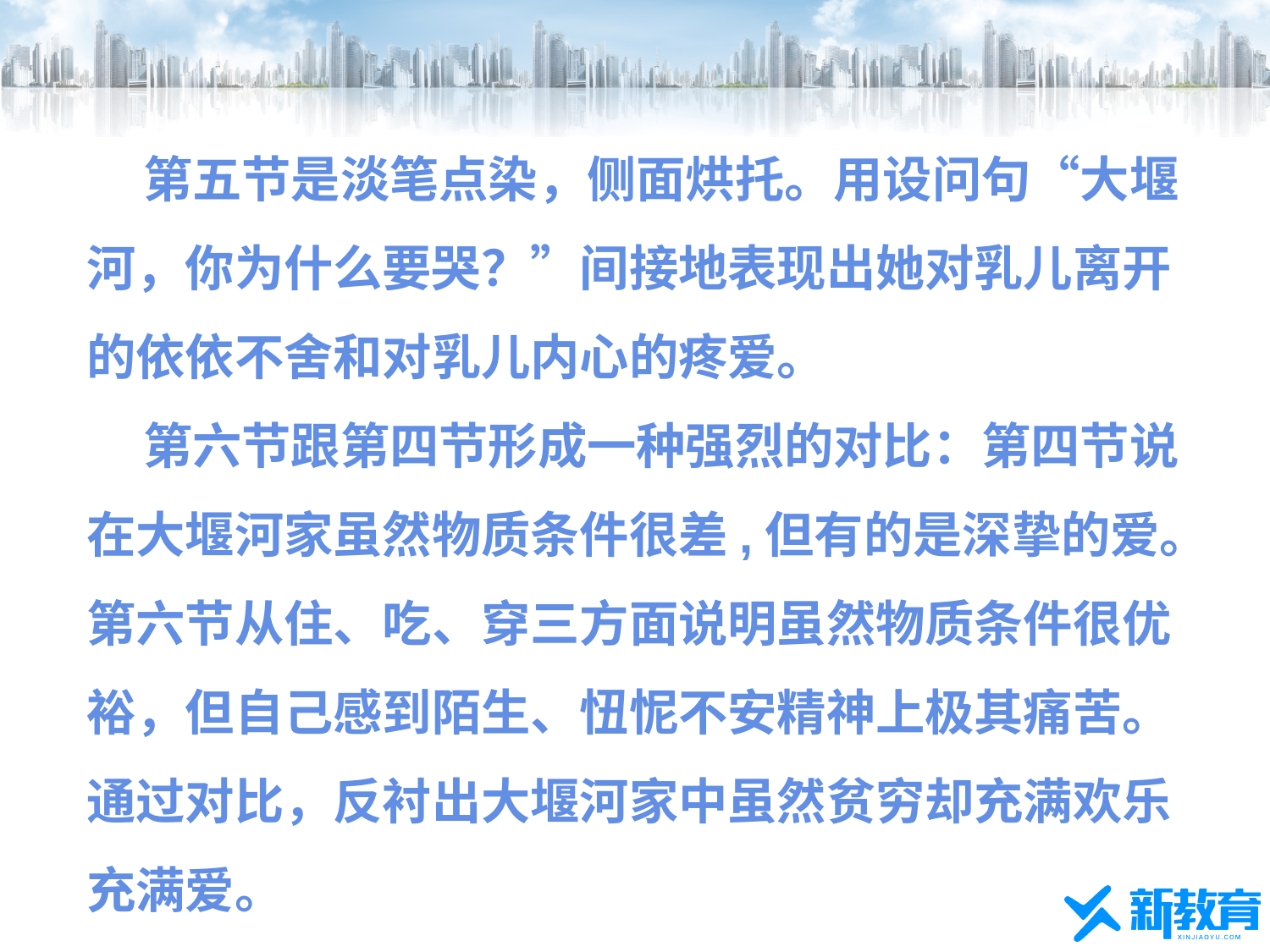

第五节是淡笔点染，侧面烘托。用设问句“大堰河，你为什么要哭？”间接地表现出她对乳儿离开的依依不舍和对乳儿内心的疼爱。
    第六节跟第四节形成一种强烈的对比：第四节说在大堰河家虽然物质条件很差,但有的是深挚的爱。第六节从住、吃、穿三方面说明虽然物质条件很优裕，但自己感到陌生、忸怩不安精神上极其痛苦。通过对比，反衬出大堰河家中虽然贫穷却充满欢乐充满爱。